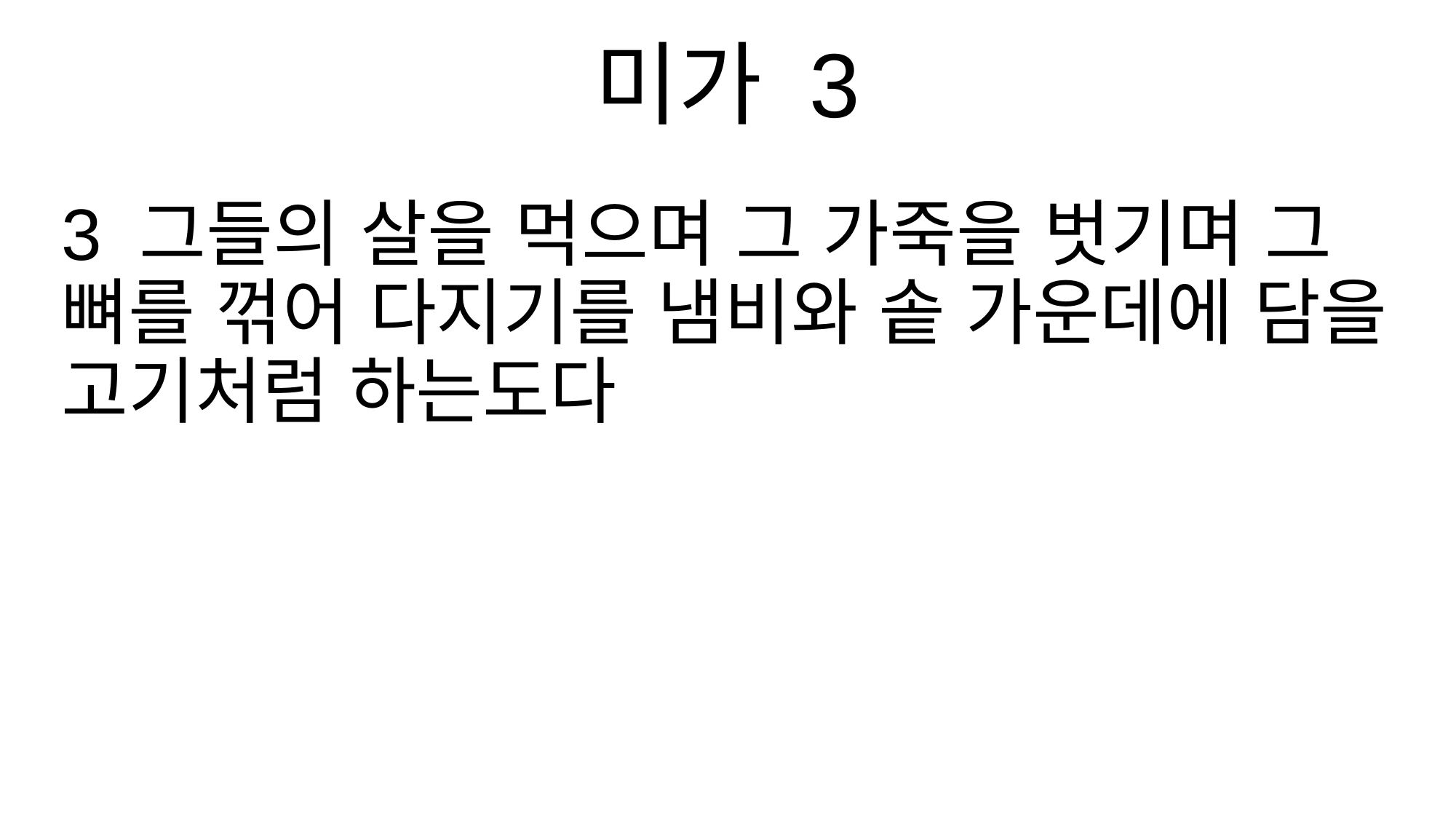

미가 3
3 그들의 살을 먹으며 그 가죽을 벗기며 그 뼈를 꺾어 다지기를 냄비와 솥 가운데에 담을 고기처럼 하는도다